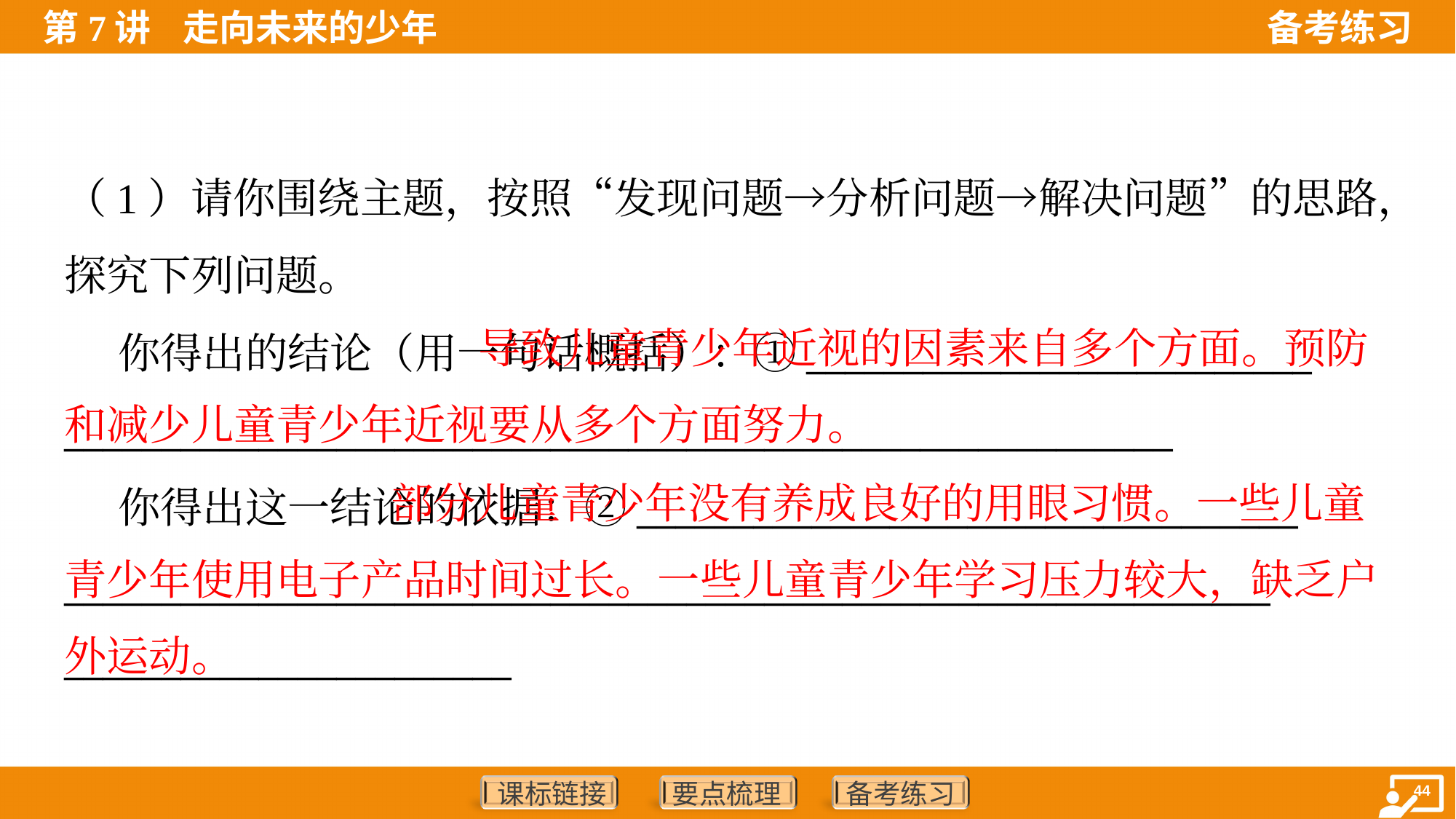

（1）请你围绕主题，按照“发现问题→分析问题→解决问题”的思路，
探究下列问题。
    你得出的结论（用一句话概括）：①__________________________
_________________________________________________________
    你得出这一结论的依据：②__________________________________
______________________________________________________________
_______________________
                                     导致儿童青少年近视的因素来自多个方面。预防和减少儿童青少年近视要从多个方面努力。
                             部分儿童青少年没有养成良好的用眼习惯。一些儿童青少年使用电子产品时间过长。一些儿童青少年学习压力较大，缺乏户外运动。